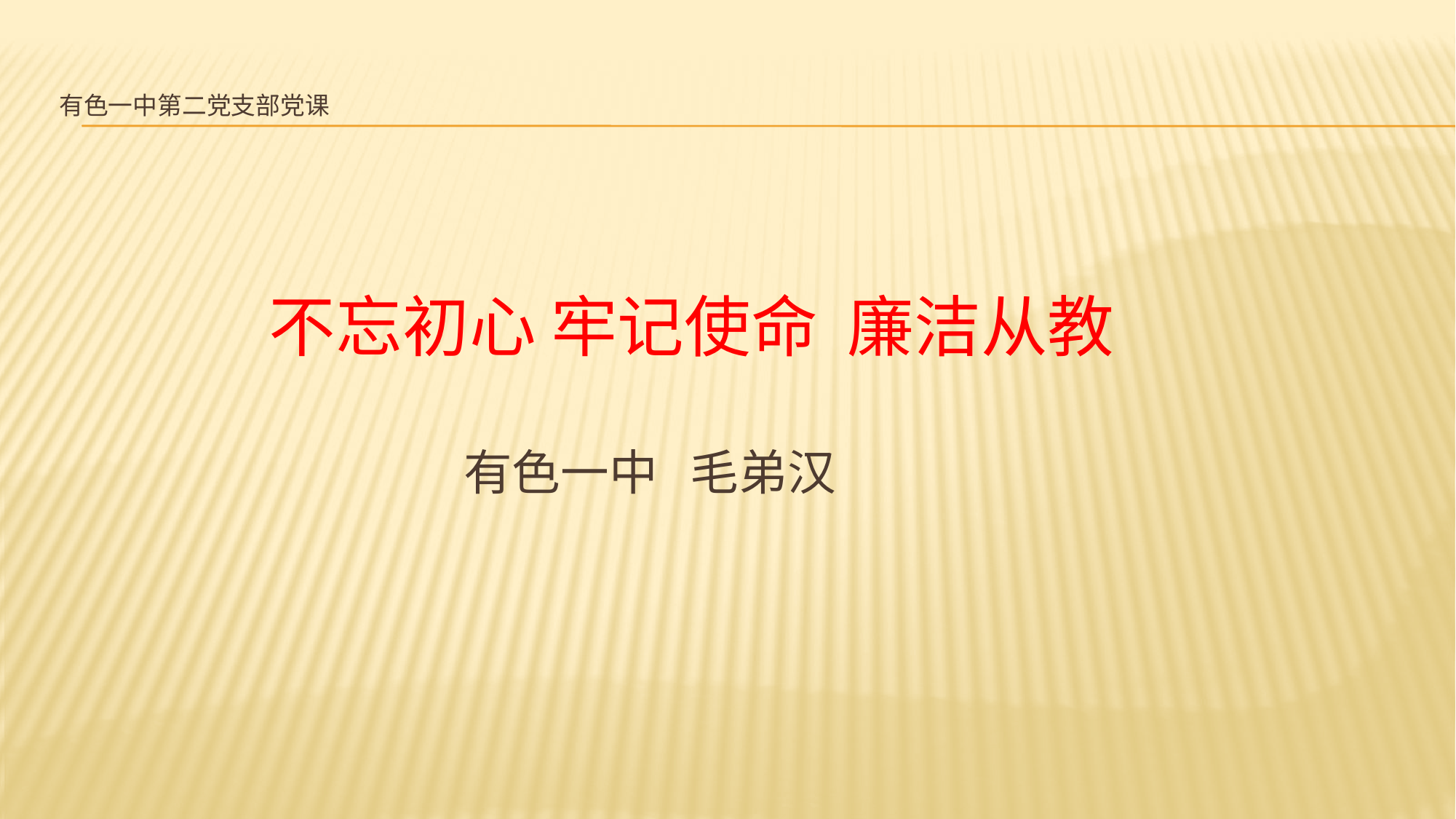

# 有色一中第二党支部党课

             不忘初心 牢记使命  廉洁从教

                                    有色一中   毛弟汉